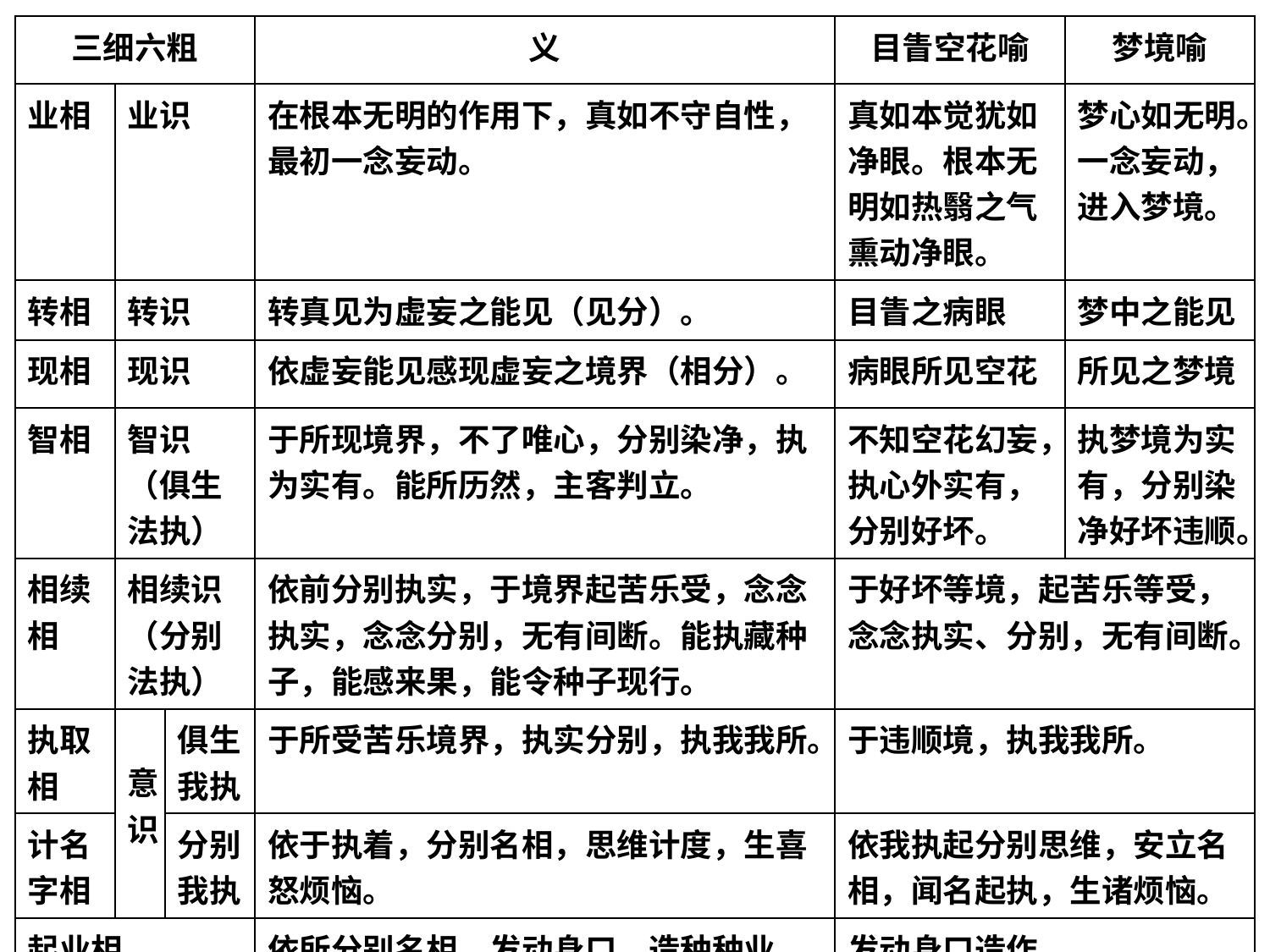

| 三细六粗 |  |  | 义 | 目眚空花喻 | 梦境喻 |
| --- | --- | --- | --- | --- | --- |
| 业相 | 业识 |  | 在根本无明的作用下，真如不守自性，最初一念妄动。 | 真如本觉犹如净眼。根本无明如热翳之气熏动净眼。 | 梦心如无明。一念妄动，进入梦境。 |
| 转相 | 转识 |  | 转真见为虚妄之能见（见分）。 | 目眚之病眼 | 梦中之能见 |
| 现相 | 现识 |  | 依虚妄能见感现虚妄之境界（相分）。 | 病眼所见空花 | 所见之梦境 |
| 智相 | 智识（俱生法执） |  | 于所现境界，不了唯心，分别染净，执为实有。能所历然，主客判立。 | 不知空花幻妄，执心外实有，分别好坏。 | 执梦境为实有，分别染净好坏违顺。 |
| 相续相 | 相续识（分别法执） |  | 依前分别执实，于境界起苦乐受，念念执实，念念分别，无有间断。能执藏种子，能感来果，能令种子现行。 | 于好坏等境，起苦乐等受，念念执实、分别，无有间断。 |  |
| 执取相 | 意识 | 俱生我执 | 于所受苦乐境界，执实分别，执我我所。 | 于违顺境，执我我所。 |  |
| 计名字相 |  | 分别我执 | 依于执着，分别名相，思维计度，生喜怒烦恼。 | 依我执起分别思维，安立名相，闻名起执，生诸烦恼。 |  |
| 起业相 |  |  | 依所分别名相，发动身口，造种种业。 | 发动身口造作。 |  |
| 业系苦相 |  |  | 依善恶业，受苦乐报，不得自在。 | 依业感果，长眠生死。 |  |